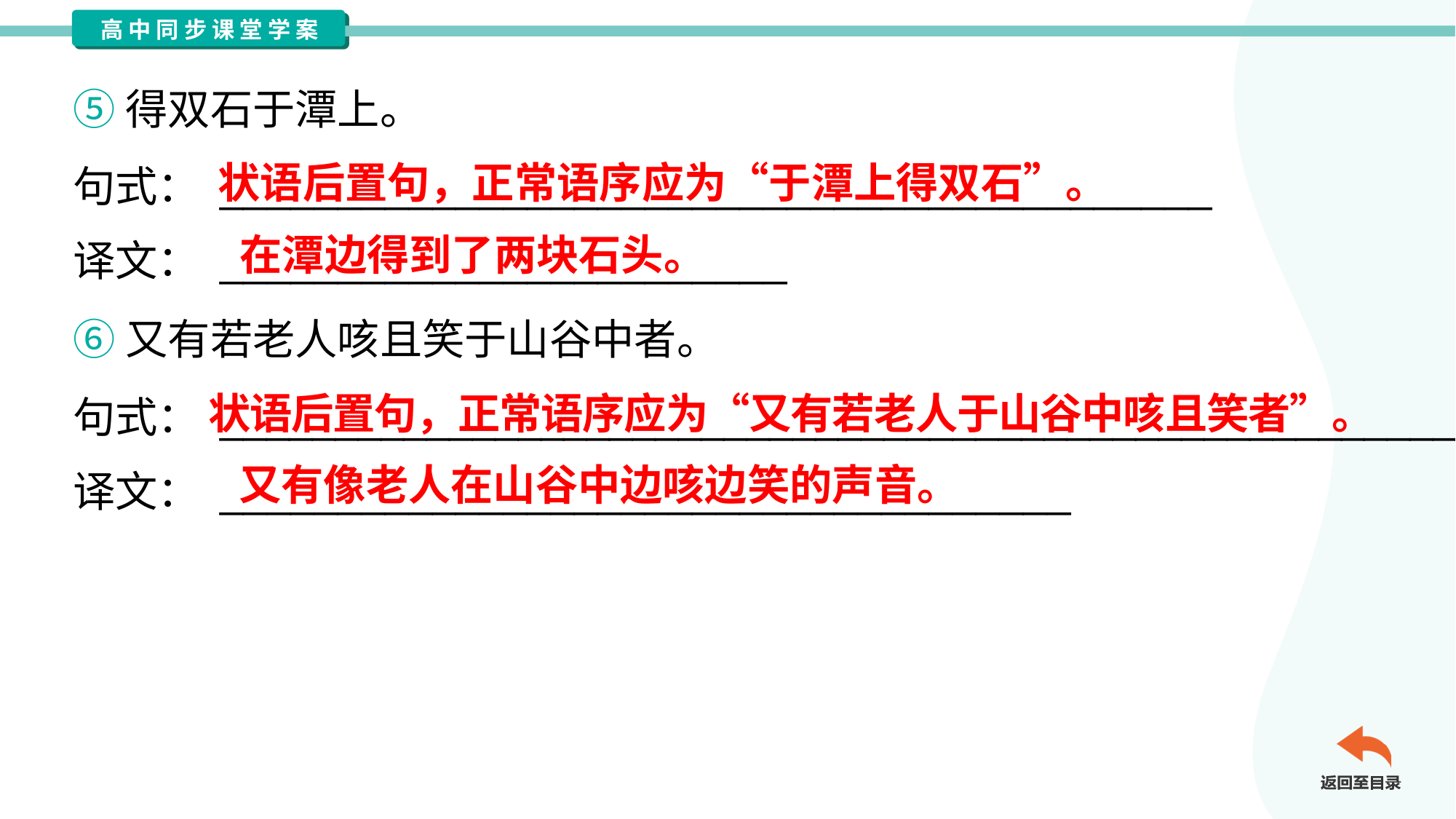

⑤得双石于潭上。
句式： __________________________________________
译文： ________________________
状语后置句，正常语序应为“于潭上得双石”。
在潭边得到了两块石头。
⑥又有若老人咳且笑于山谷中者。
句式： ________________________________________________________
译文： ____________________________________
状语后置句，正常语序应为“又有若老人于山谷中咳且笑者”。
又有像老人在山谷中边咳边笑的声音。